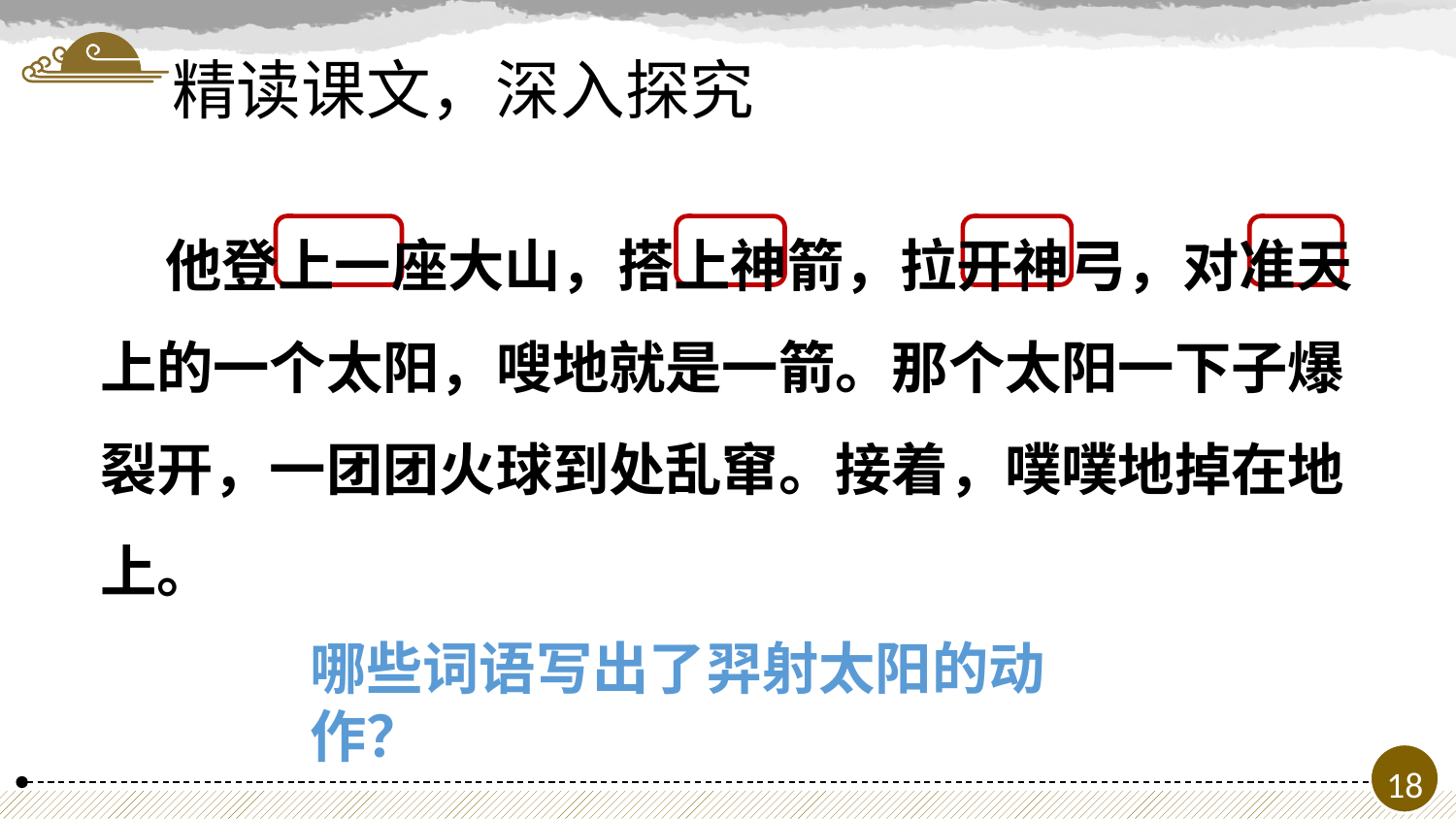

精读课文，深入探究
    他登上一座大山，搭上神箭，拉开神弓，对准天上的一个太阳，嗖地就是一箭。那个太阳一下子爆裂开，一团团火球到处乱窜。接着，噗噗地掉在地上。

哪些词语写出了羿射太阳的动作？